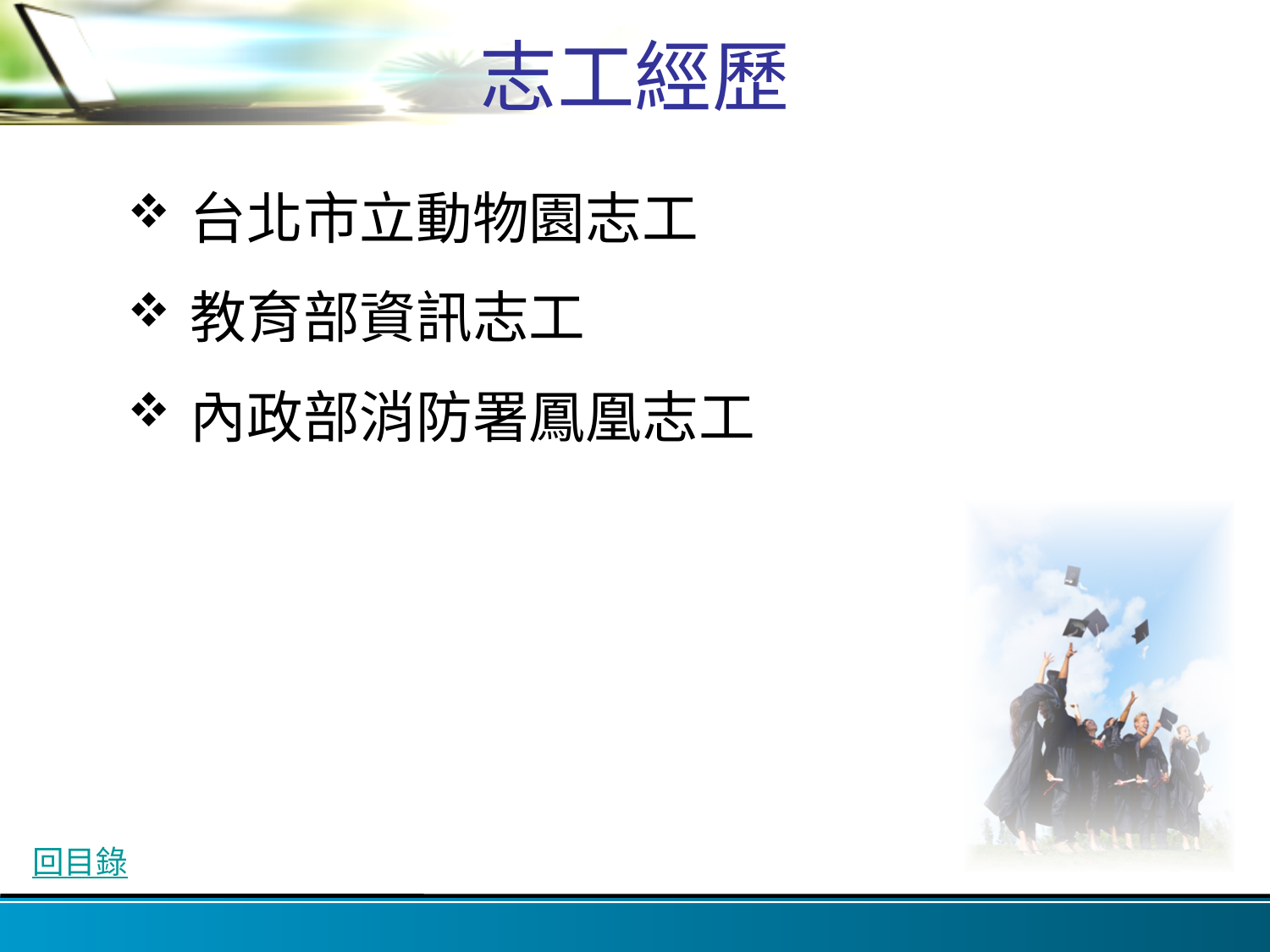

# 志工經歷
台北市立動物園志工
教育部資訊志工
內政部消防署鳳凰志工
回目錄